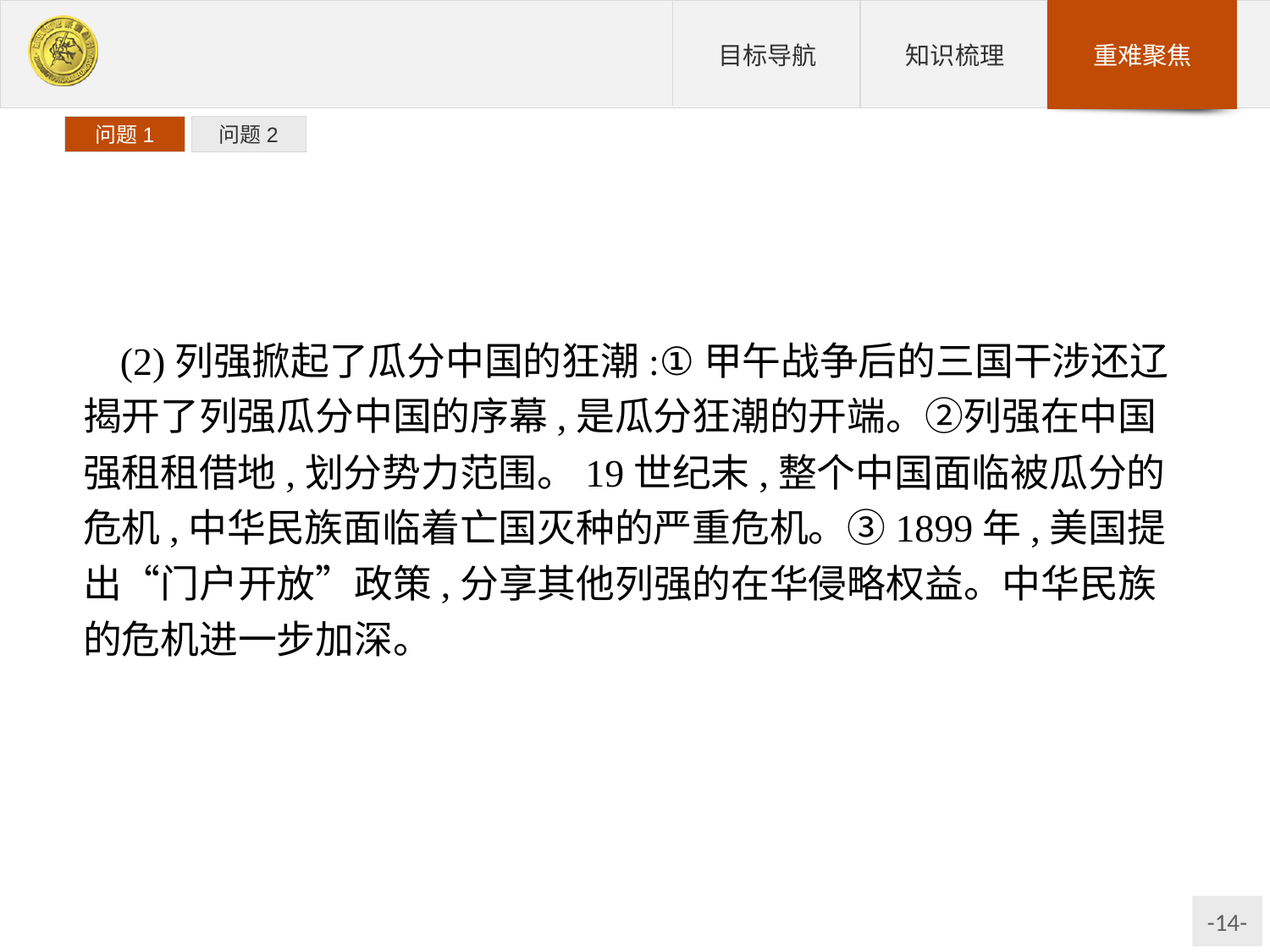

问题1
问题2
(2)列强掀起了瓜分中国的狂潮:①甲午战争后的三国干涉还辽揭开了列强瓜分中国的序幕,是瓜分狂潮的开端。②列强在中国强租租借地,划分势力范围。19世纪末,整个中国面临被瓜分的危机,中华民族面临着亡国灭种的严重危机。③1899年,美国提出“门户开放”政策,分享其他列强的在华侵略权益。中华民族的危机进一步加深。